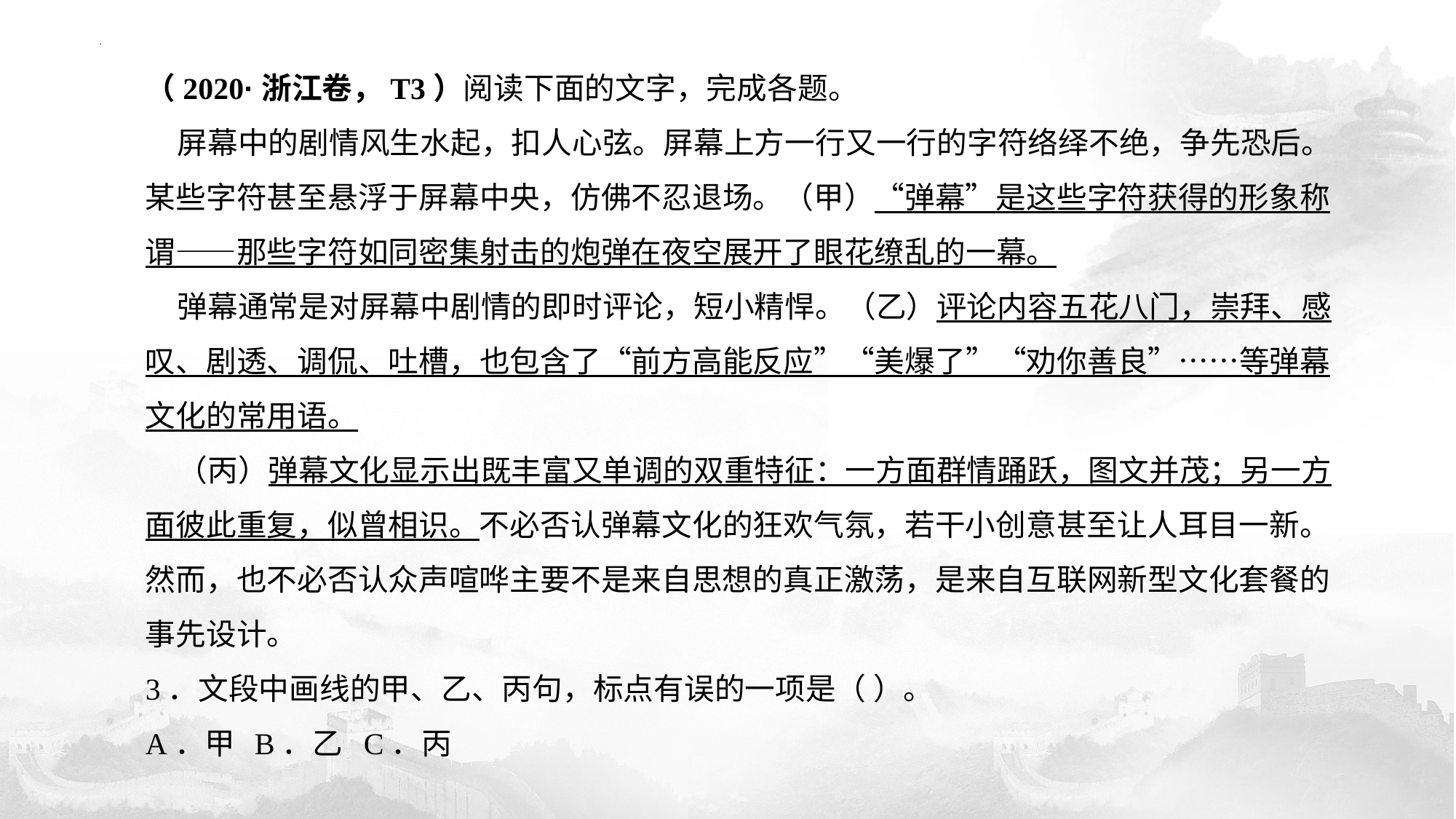

（2020·浙江卷，T3）阅读下面的文字，完成各题。
屏幕中的剧情风生水起，扣人心弦。屏幕上方一行又一行的字符络绎不绝，争先恐后。某些字符甚至悬浮于屏幕中央，仿佛不忍退场。（甲）“弹幕”是这些字符获得的形象称谓——那些字符如同密集射击的炮弹在夜空展开了眼花缭乱的一幕。
弹幕通常是对屏幕中剧情的即时评论，短小精悍。（乙）评论内容五花八门，崇拜、感叹、剧透、调侃、吐槽，也包含了“前方高能反应”“美爆了”“劝你善良”……等弹幕文化的常用语。
（丙）弹幕文化显示出既丰富又单调的双重特征：一方面群情踊跃，图文并茂；另一方面彼此重复，似曾相识。不必否认弹幕文化的狂欢气氛，若干小创意甚至让人耳目一新。然而，也不必否认众声喧哗主要不是来自思想的真正激荡，是来自互联网新型文化套餐的事先设计。
3．文段中画线的甲、乙、丙句，标点有误的一项是（ ）。
A．甲	B．乙	C．丙